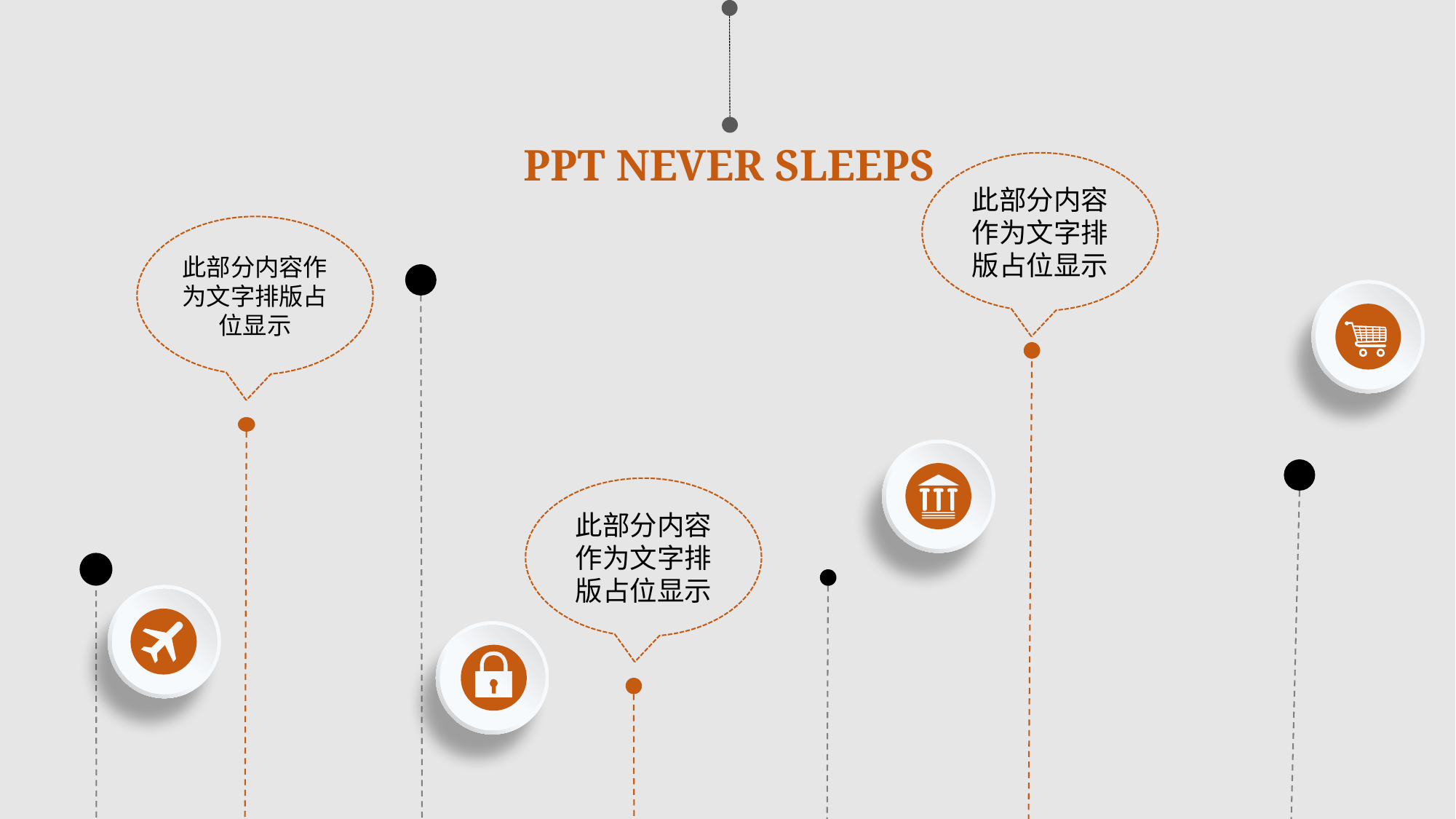

PPT NEVER SLEEPS
此部分内容作为文字排版占位显示
此部分内容作为文字排版占位显示

此部分内容作为文字排版占位显示